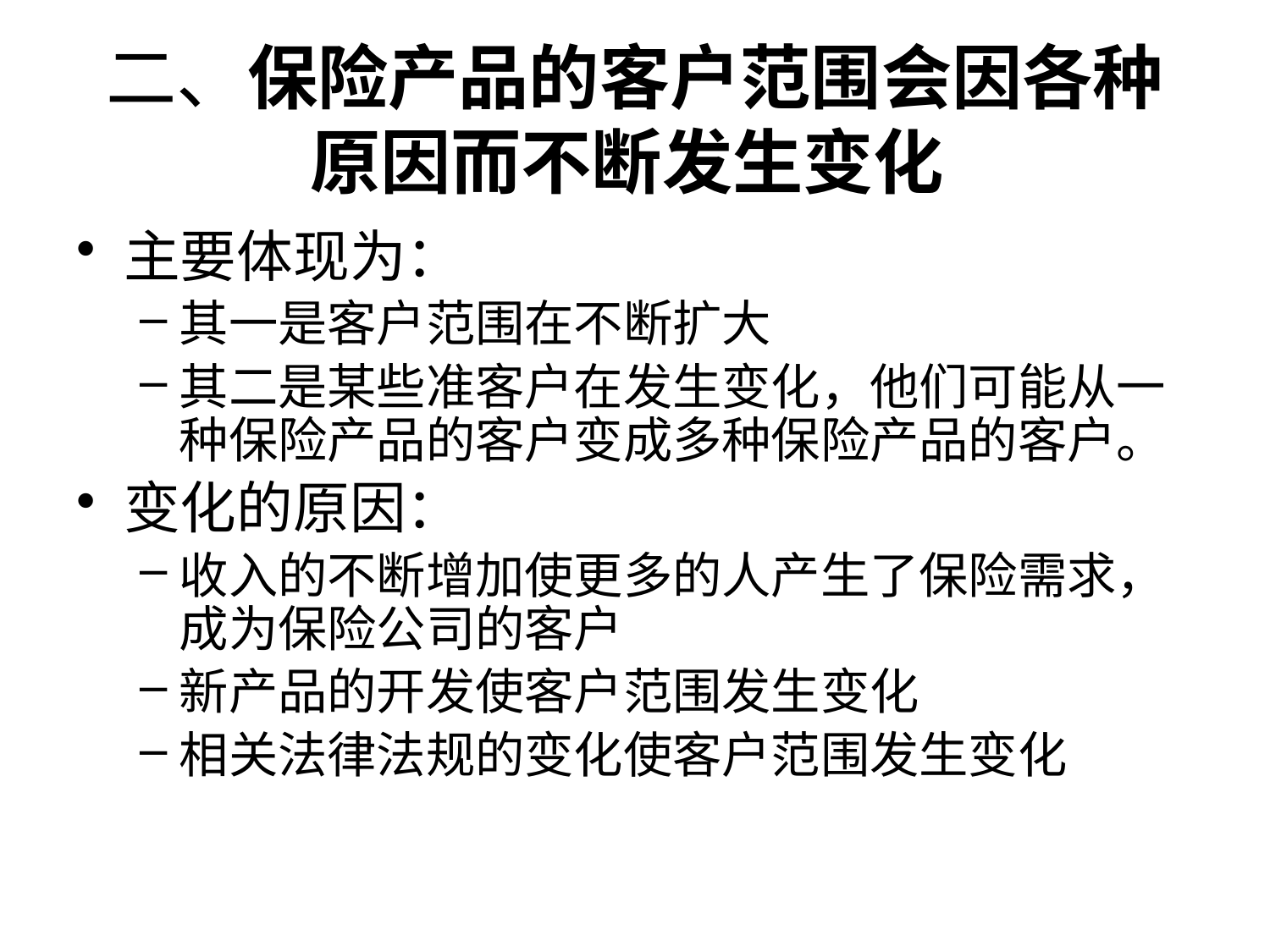

# 二、保险产品的客户范围会因各种原因而不断发生变化
主要体现为：
其一是客户范围在不断扩大
其二是某些准客户在发生变化，他们可能从一种保险产品的客户变成多种保险产品的客户。
变化的原因：
收入的不断增加使更多的人产生了保险需求，成为保险公司的客户
新产品的开发使客户范围发生变化
相关法律法规的变化使客户范围发生变化